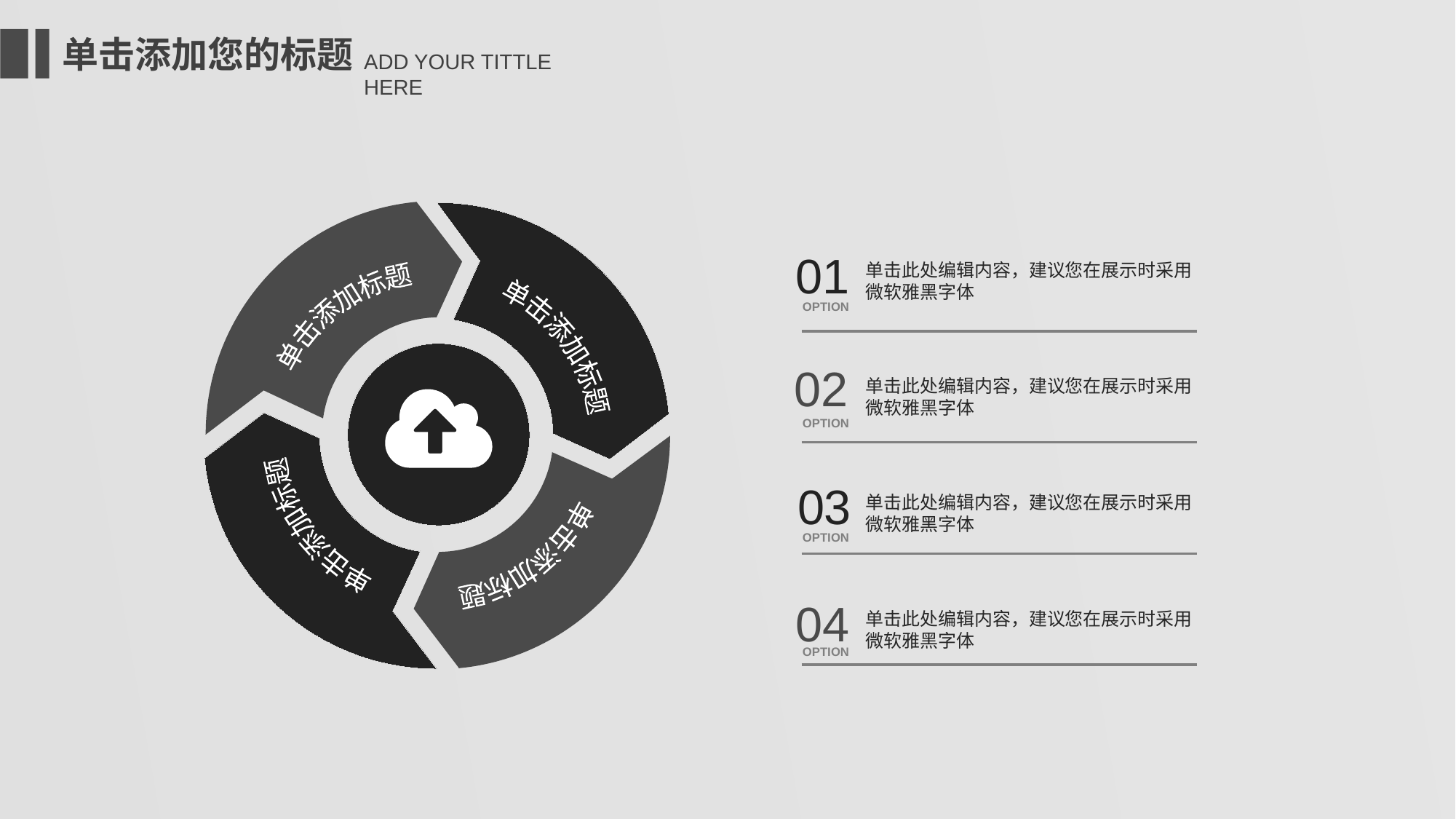

单击添加您的标题
ADD YOUR TITTLE HERE

01
OPTION
单击此处编辑内容，建议您在展示时采用微软雅黑字体
单击添加标题
单击添加标题
单击添加标题
单击添加标题

02
OPTION
单击此处编辑内容，建议您在展示时采用微软雅黑字体

03
OPTION
单击此处编辑内容，建议您在展示时采用微软雅黑字体
04
OPTION
单击此处编辑内容，建议您在展示时采用微软雅黑字体